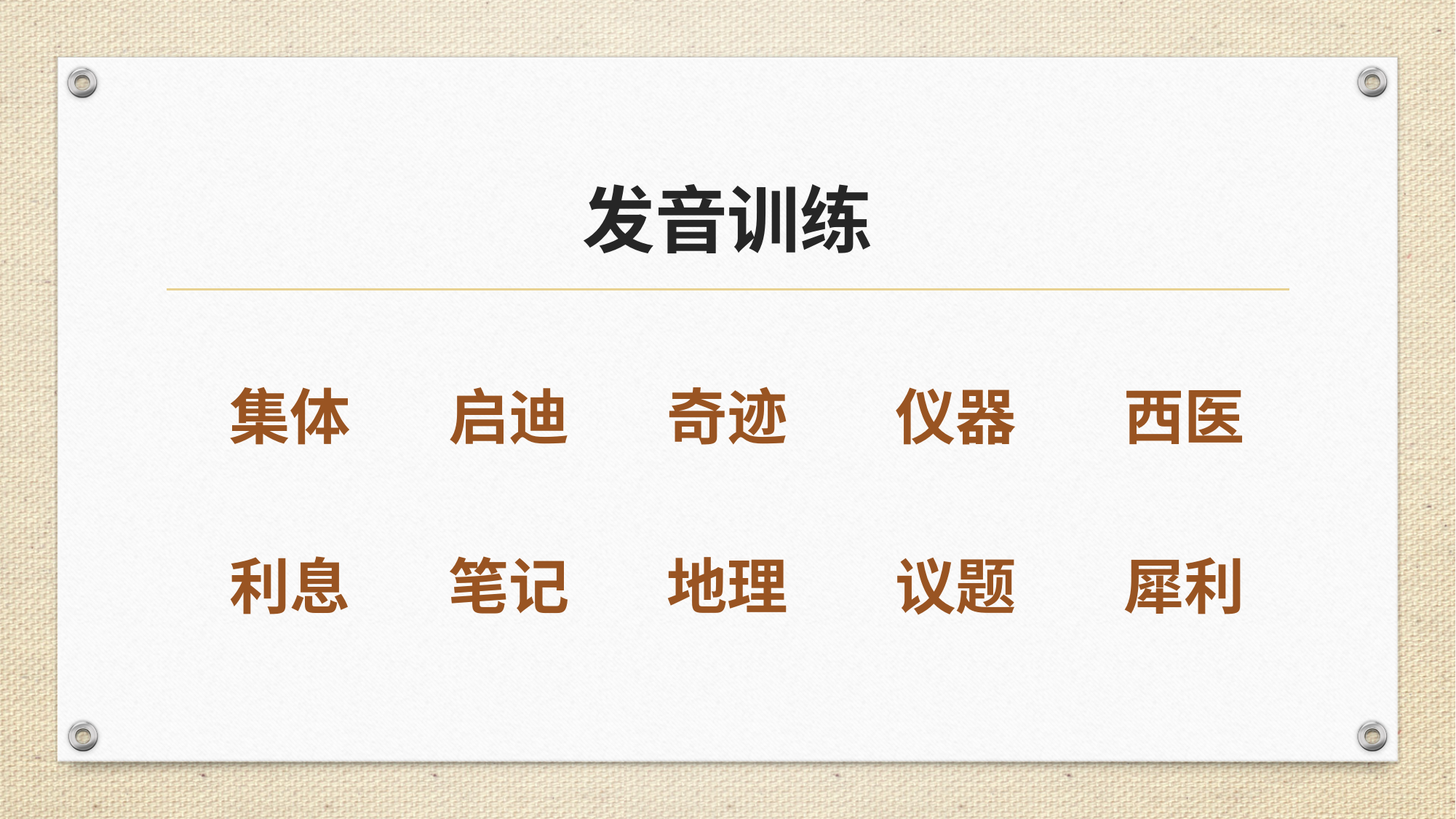

# 发音训练
集体
启迪
西医
仪器
奇迹
利息
笔记
地理
犀利
议题